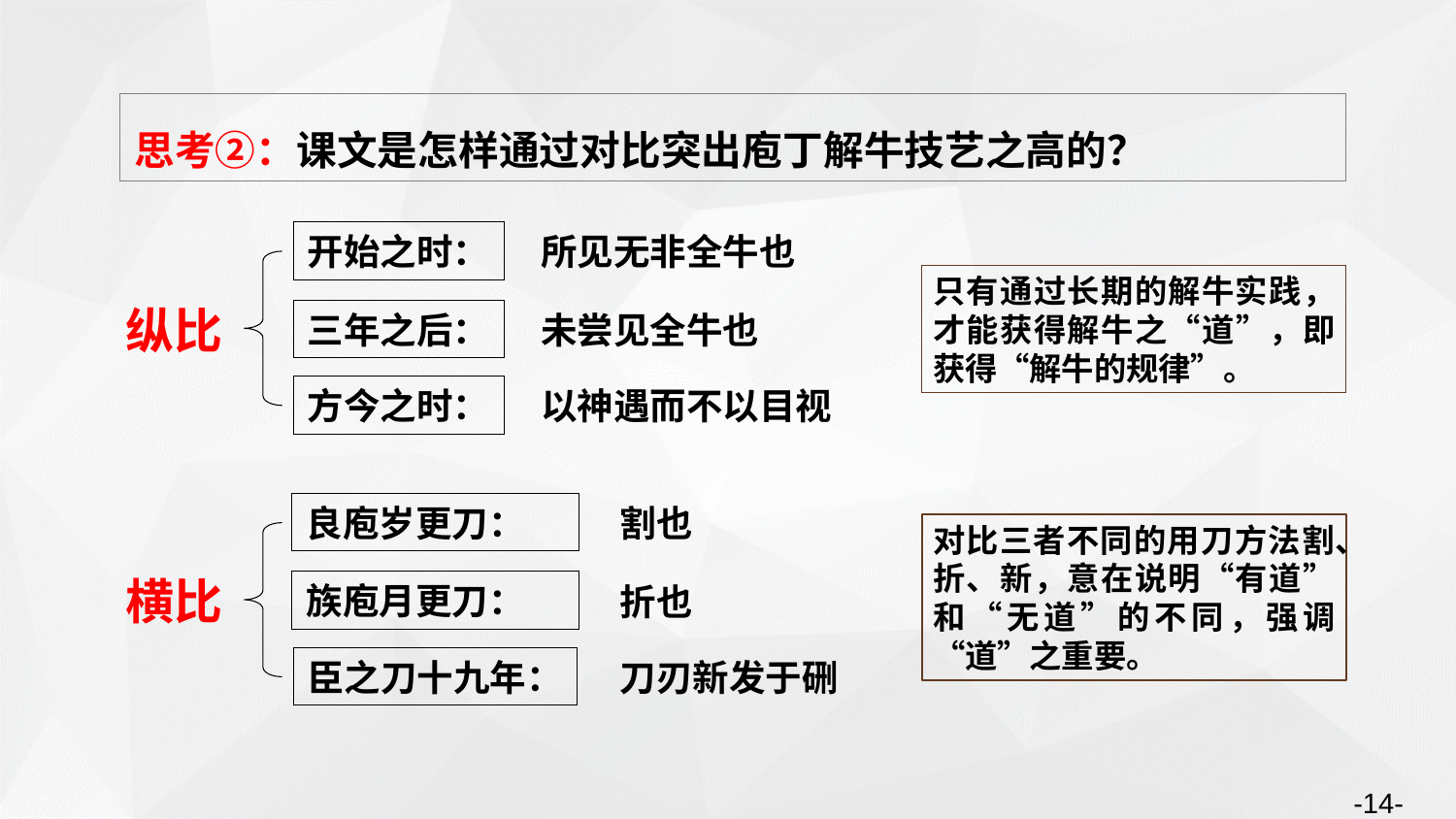

思考②：课文是怎样通过对比突出庖丁解牛技艺之高的？
开始之时：
所见无非全牛也

纵比
三年之后：
未尝见全牛也
方今之时：
以神遇而不以目视
只有通过长期的解牛实践，才能获得解牛之“道”，即获得“解牛的规律”。
良庖岁更刀：
割也
对比三者不同的用刀方法割、折、新，意在说明“有道”和“无道”的不同，强调“道”之重要。

横比
族庖月更刀：
折也
臣之刀十九年：
刀刃新发于硎
-14-